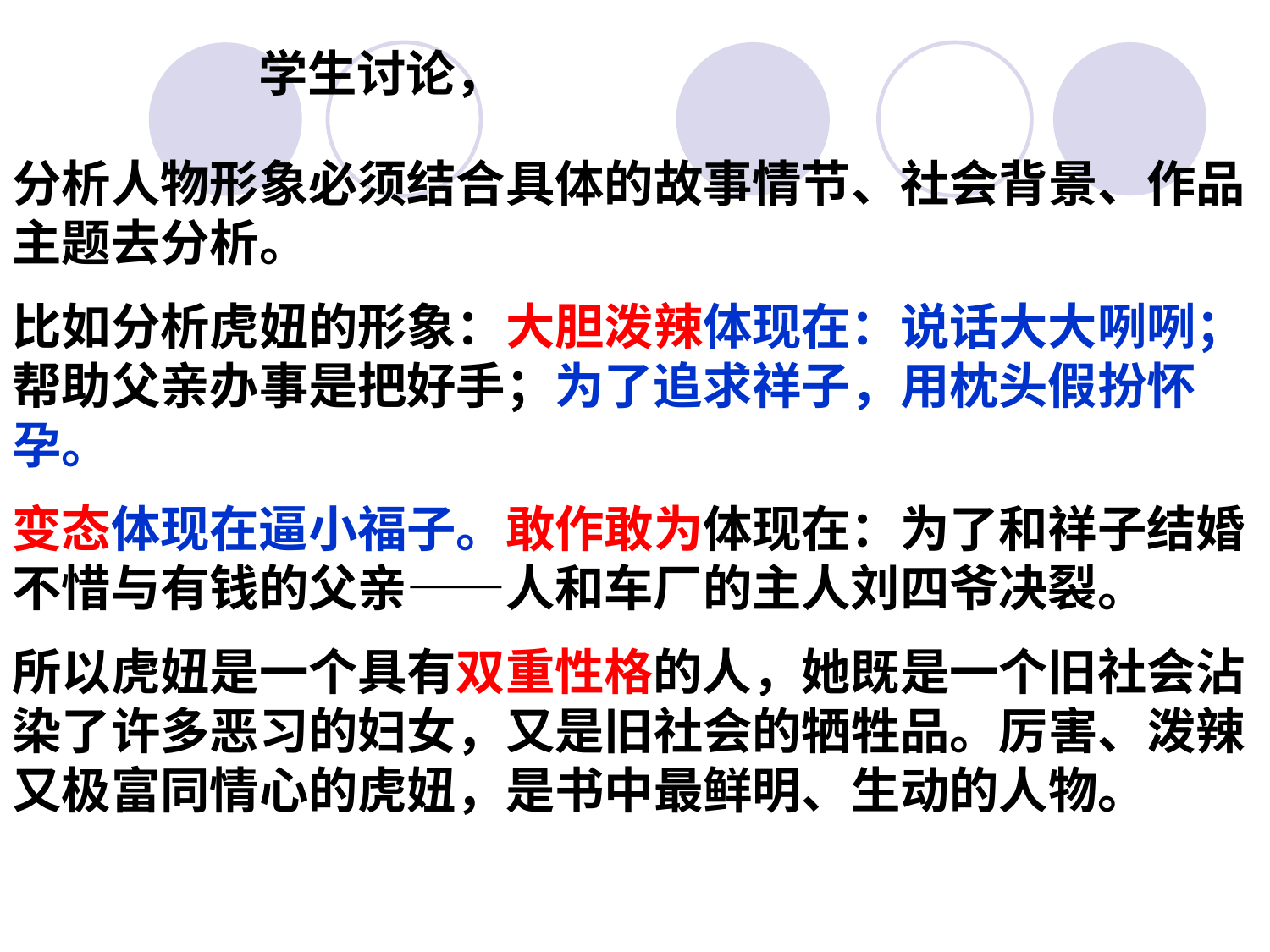

学生讨论，
分析人物形象必须结合具体的故事情节、社会背景、作品主题去分析。
比如分析虎妞的形象：大胆泼辣体现在：说话大大咧咧；帮助父亲办事是把好手；为了追求祥子，用枕头假扮怀孕。
变态体现在逼小福子。敢作敢为体现在：为了和祥子结婚不惜与有钱的父亲——人和车厂的主人刘四爷决裂。
所以虎妞是一个具有双重性格的人，她既是一个旧社会沾染了许多恶习的妇女，又是旧社会的牺牲品。厉害、泼辣又极富同情心的虎妞，是书中最鲜明、生动的人物。